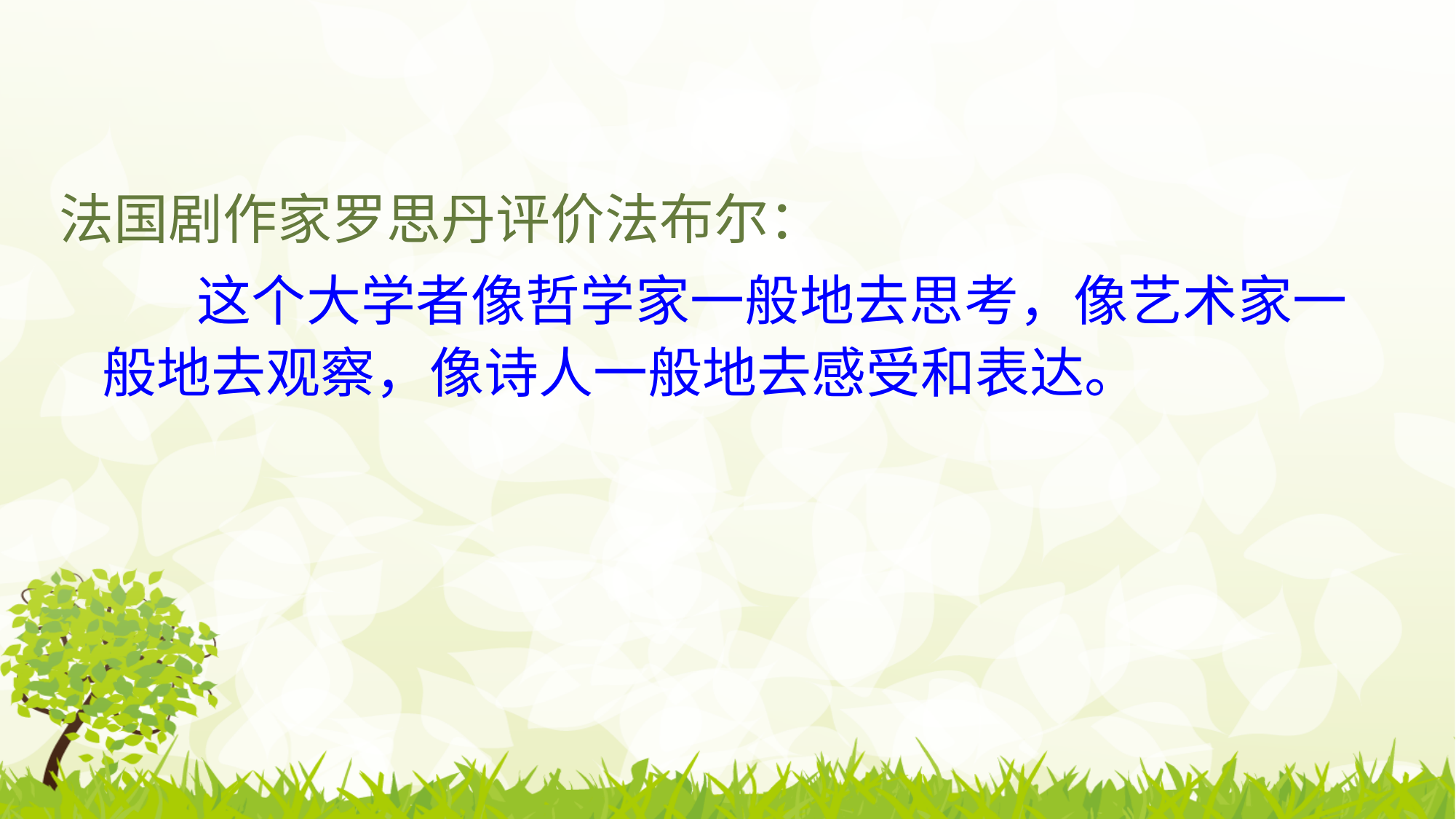

法国剧作家罗思丹评价法布尔：
          这个大学者像哲学家一般地去思考，像艺术家一般地去观察，像诗人一般地去感受和表达。